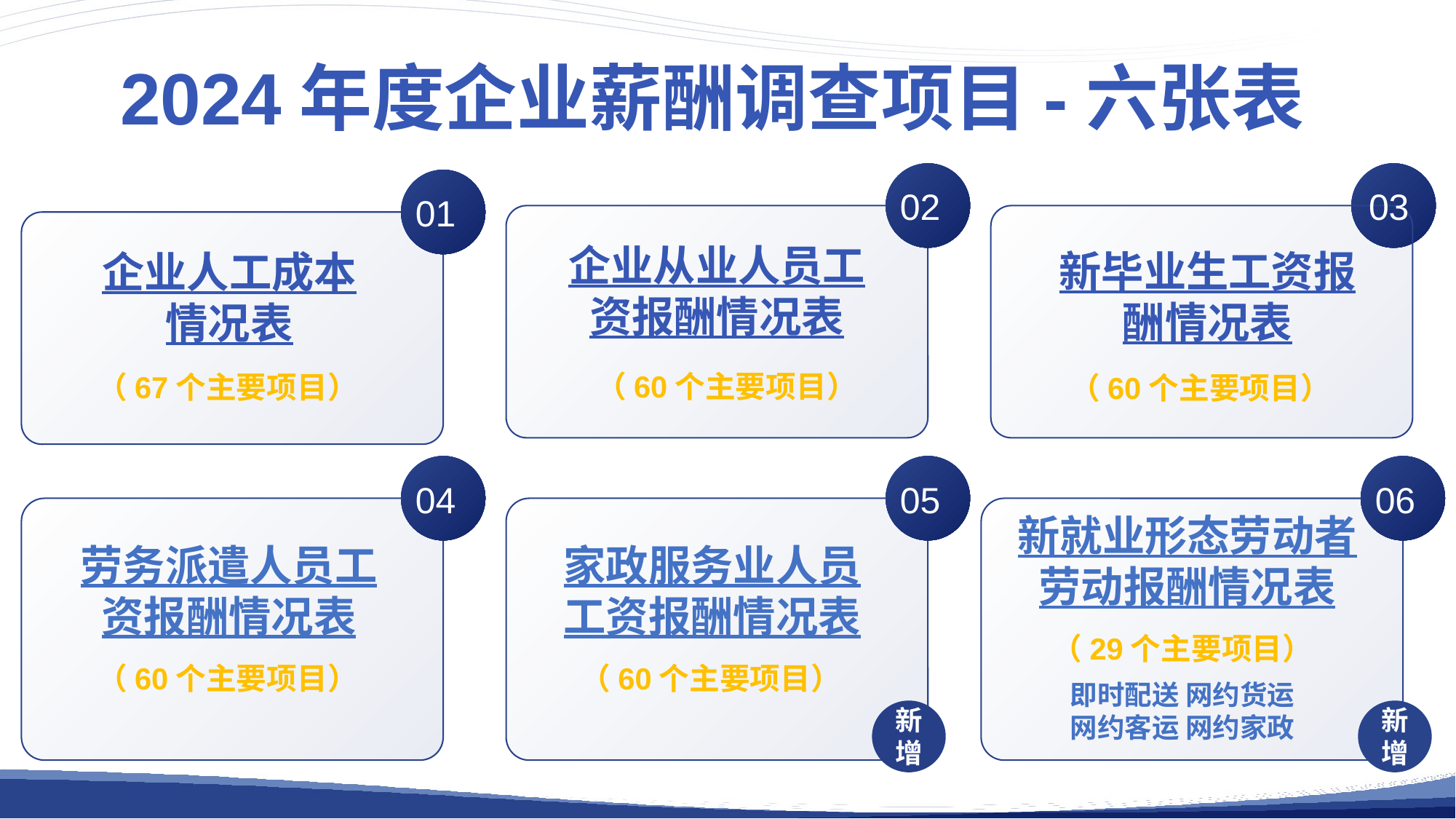

2024年度企业薪酬调查项目-六张表

02
03
01

企业从业人员工资报酬情况表
新毕业生工资报酬情况表
企业人工成本
情况表
（60个主要项目）
（67个主要项目）
（60个主要项目）

04
05
06

新就业形态劳动者劳动报酬情况表
05
劳务派遣人员工资报酬情况表
家政服务业人员工资报酬情况表
（29个主要项目）
（60个主要项目）
（60个主要项目）
即时配送 网约货运
网约客运 网约家政
新增
新增